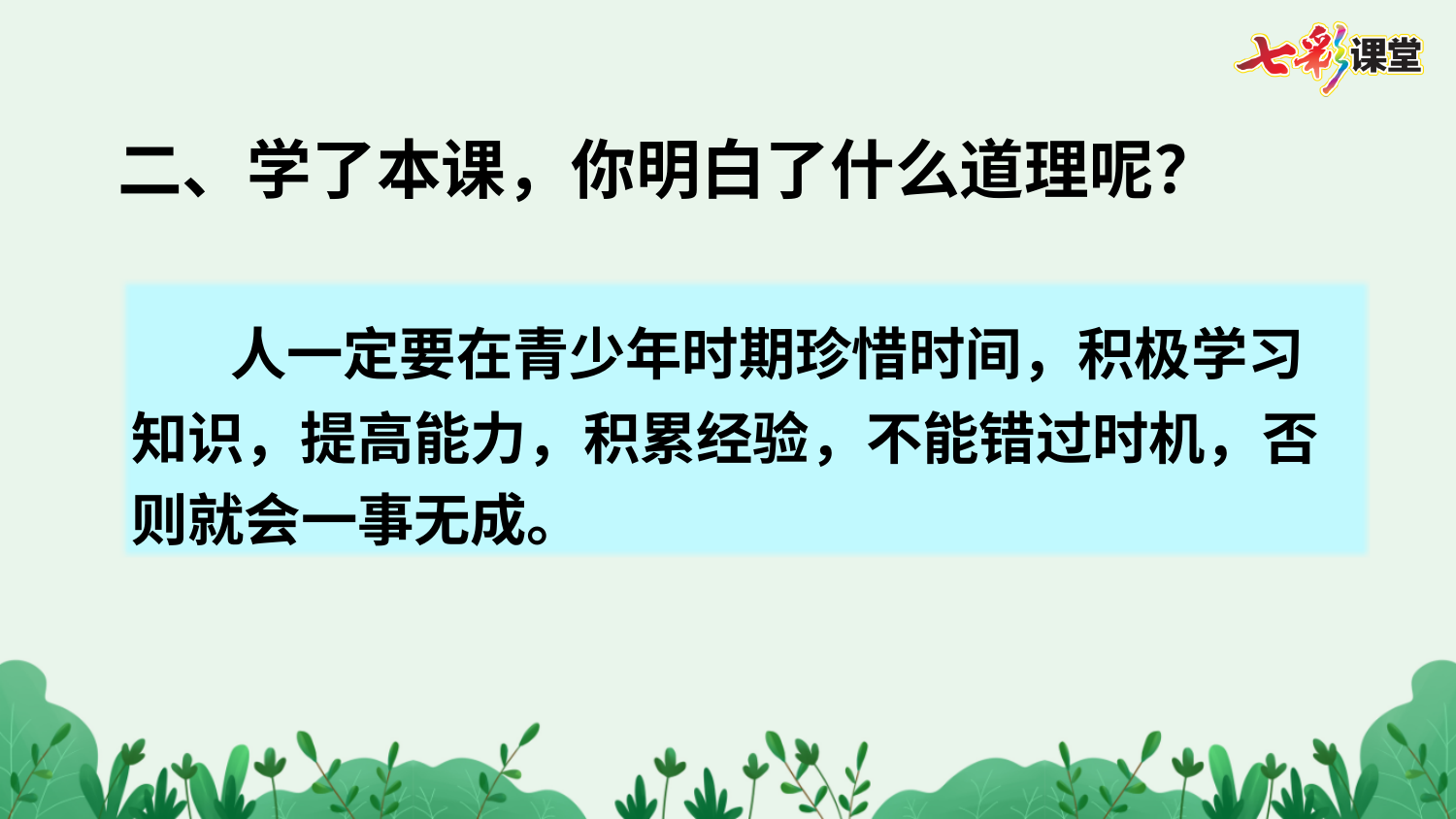

二、学了本课，你明白了什么道理呢？
   人一定要在青少年时期珍惜时间，积极学习知识，提高能力，积累经验，不能错过时机，否则就会一事无成。